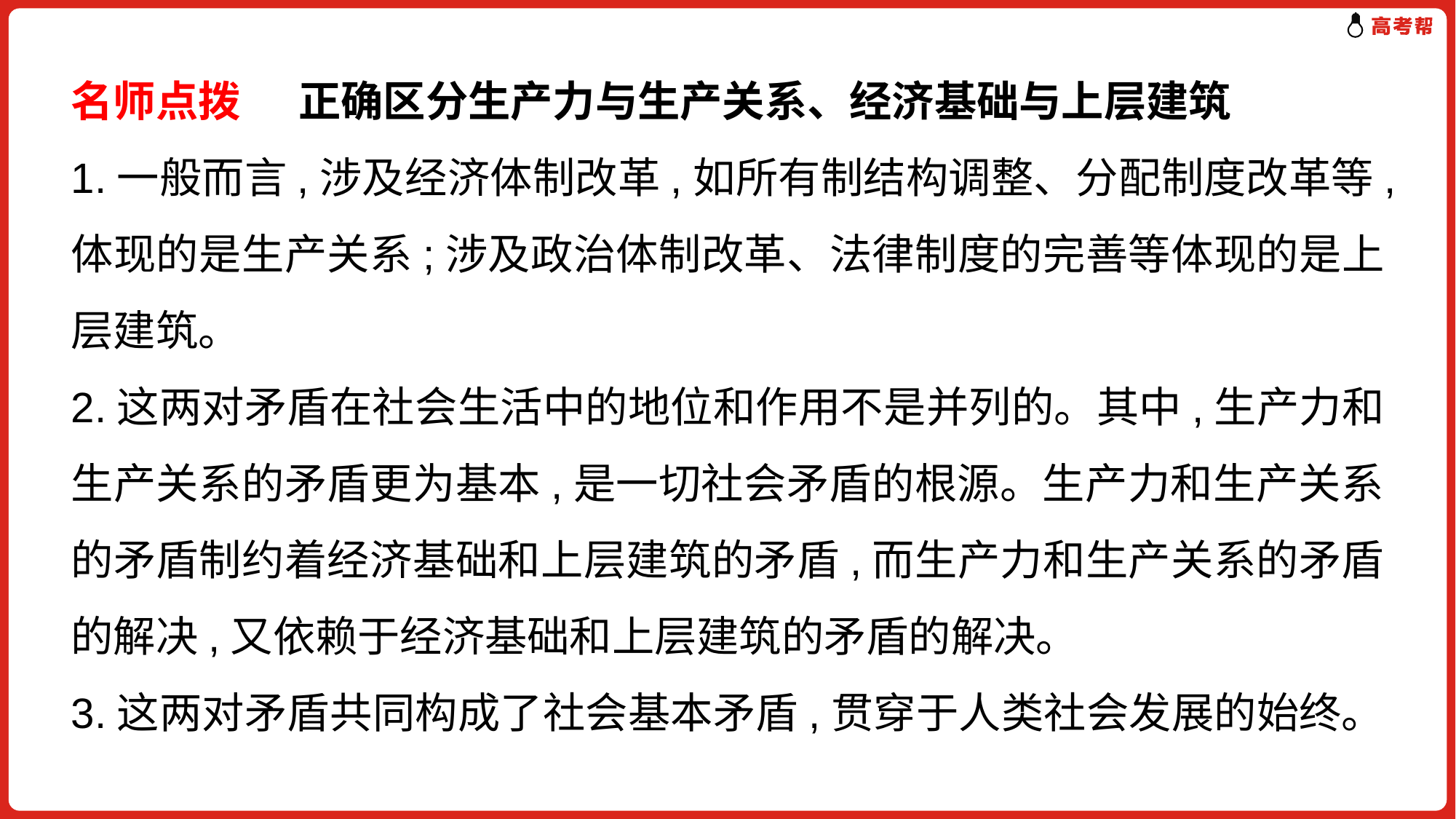

名师点拨      正确区分生产力与生产关系、经济基础与上层建筑
1.一般而言,涉及经济体制改革,如所有制结构调整、分配制度改革等,体现的是生产关系;涉及政治体制改革、法律制度的完善等体现的是上层建筑。
2.这两对矛盾在社会生活中的地位和作用不是并列的。其中,生产力和生产关系的矛盾更为基本,是一切社会矛盾的根源。生产力和生产关系的矛盾制约着经济基础和上层建筑的矛盾,而生产力和生产关系的矛盾的解决,又依赖于经济基础和上层建筑的矛盾的解决。
3.这两对矛盾共同构成了社会基本矛盾,贯穿于人类社会发展的始终。